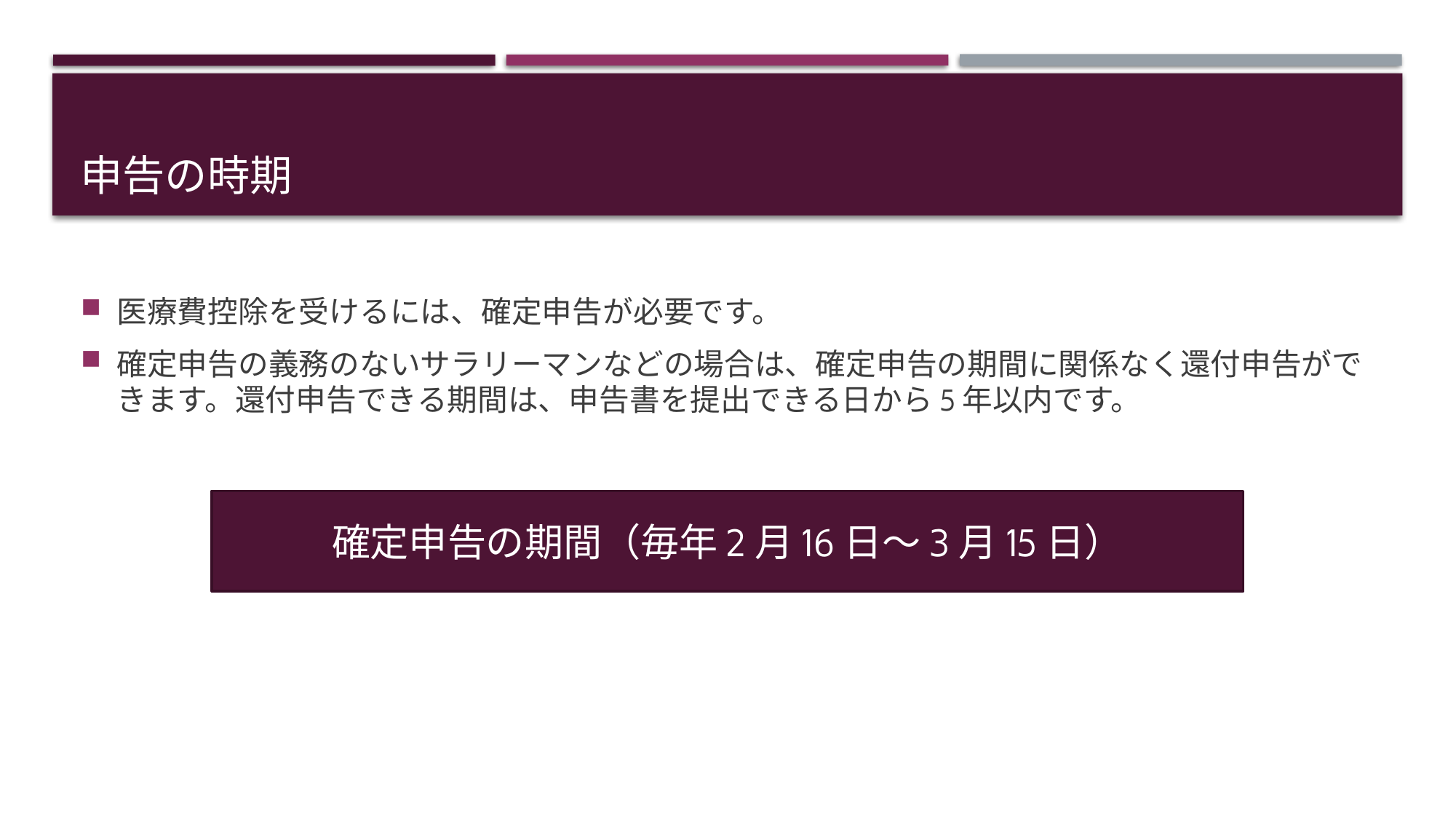

# 申告の時期
医療費控除を受けるには、確定申告が必要です。
確定申告の義務のないサラリーマンなどの場合は、確定申告の期間に関係なく還付申告ができます。還付申告できる期間は、申告書を提出できる日から5年以内です。
確定申告の期間（毎年2月16日～3月15日）